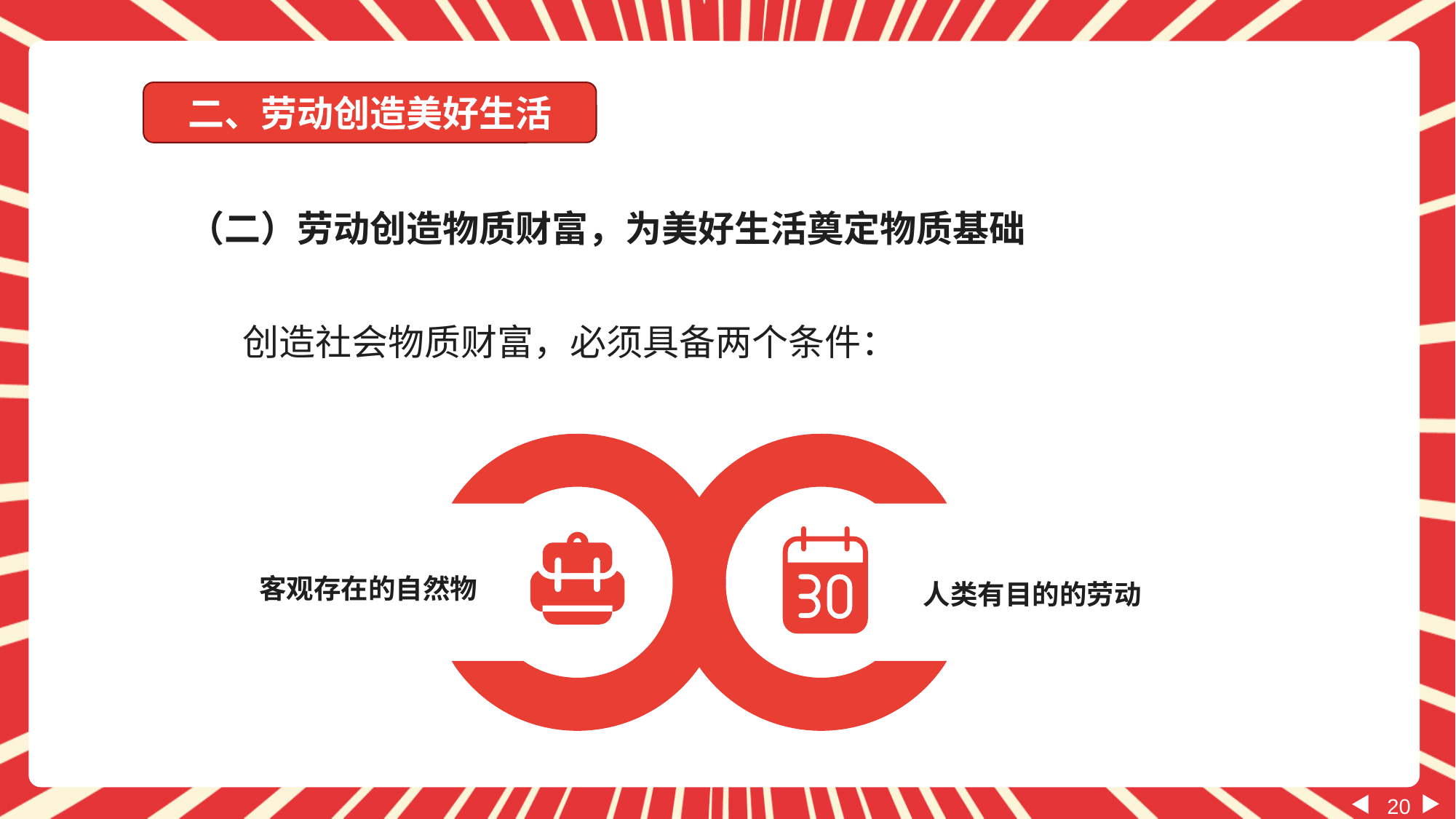

二、劳动创造美好生活
（二）劳动创造物质财富，为美好生活奠定物质基础
创造社会物质财富，必须具备两个条件：

客观存在的自然物

人类有目的的劳动